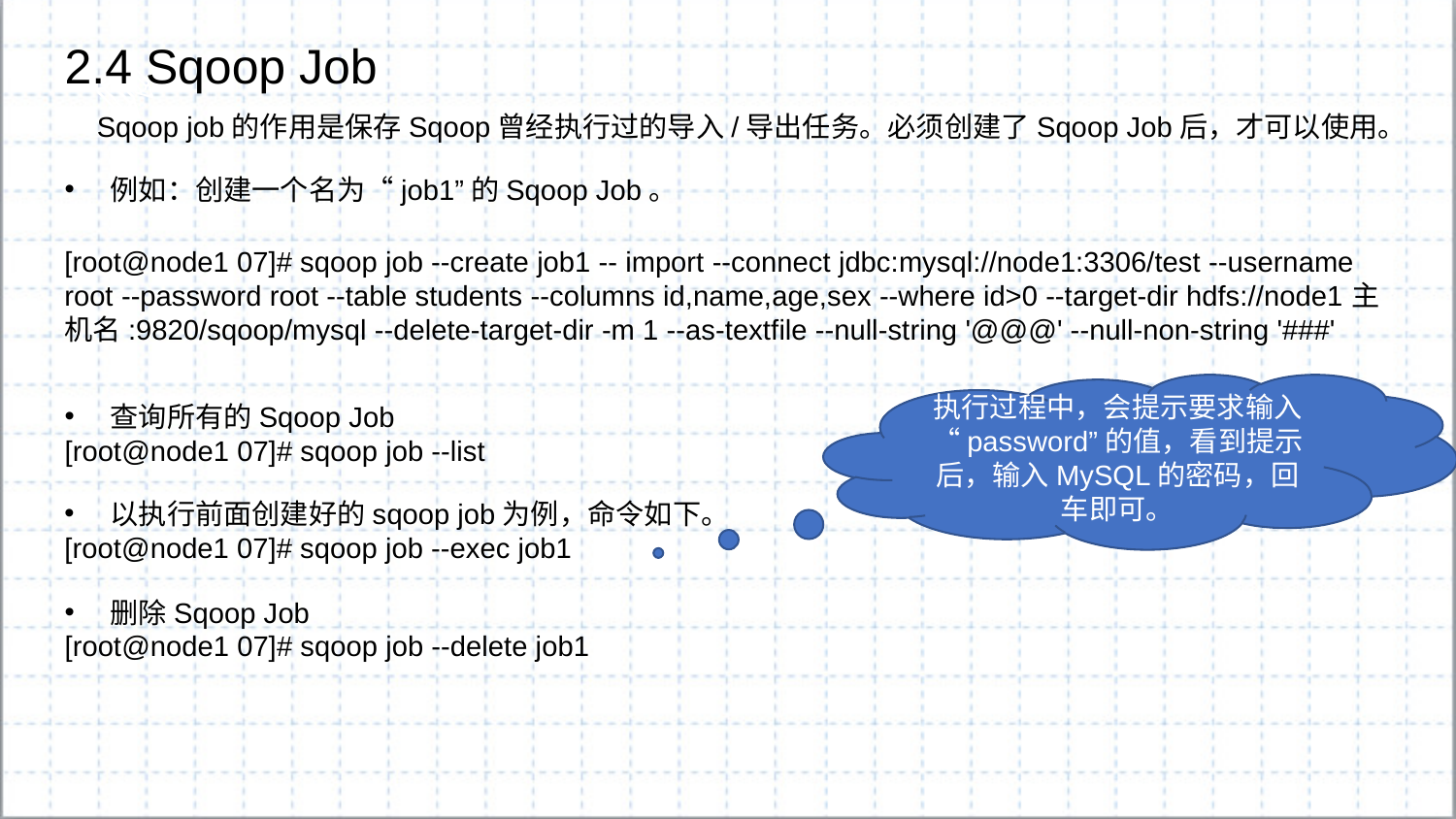

2.4 Sqoop Job
    Sqoop job的作用是保存Sqoop曾经执行过的导入/导出任务。必须创建了Sqoop Job后，才可以使用。
例如：创建一个名为“job1”的Sqoop Job。
[root@node1 07]# sqoop job --create job1 -- import --connect jdbc:mysql://node1:3306/test --username root --password root --table students --columns id,name,age,sex --where id>0 --target-dir hdfs://node1主机名:9820/sqoop/mysql --delete-target-dir -m 1 --as-textfile --null-string '@@@' --null-non-string '###'
执行过程中，会提示要求输入“password”的值，看到提示后，输入MySQL的密码，回车即可。
查询所有的Sqoop Job
[root@node1 07]# sqoop job --list
以执行前面创建好的sqoop job为例，命令如下。
[root@node1 07]# sqoop job --exec job1
删除Sqoop Job
[root@node1 07]# sqoop job --delete job1